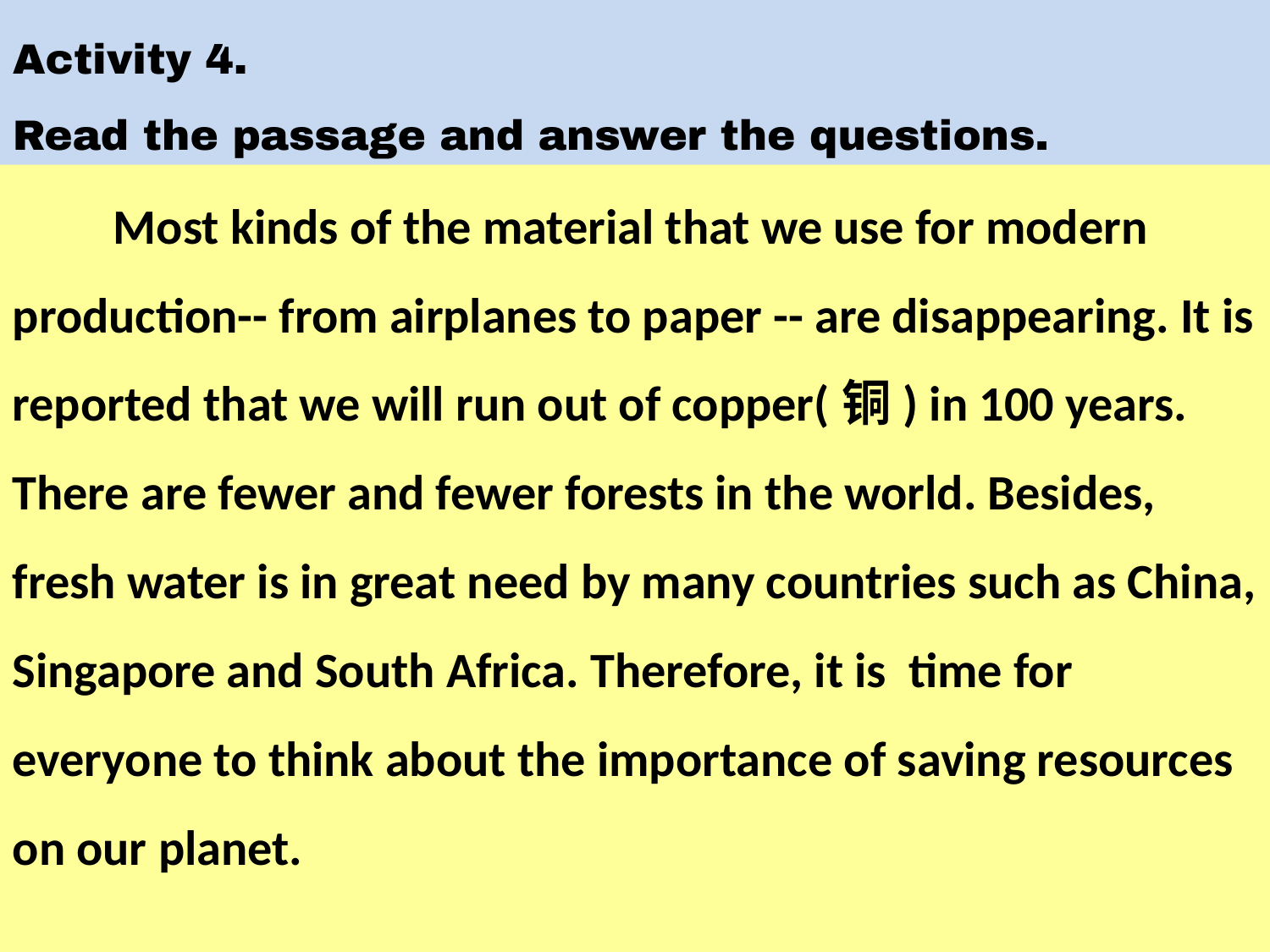

Activity 4.
Read the passage and answer the questions.

         Most kinds of the material that we use for modern production-- from airplanes to paper -- are disappearing. It is reported that we will run out of copper(铜) in 100 years. There are fewer and fewer forests in the world. Besides, fresh water is in great need by many countries such as China, Singapore and South Africa. Therefore, it is  time for everyone to think about the importance of saving resources on our planet.